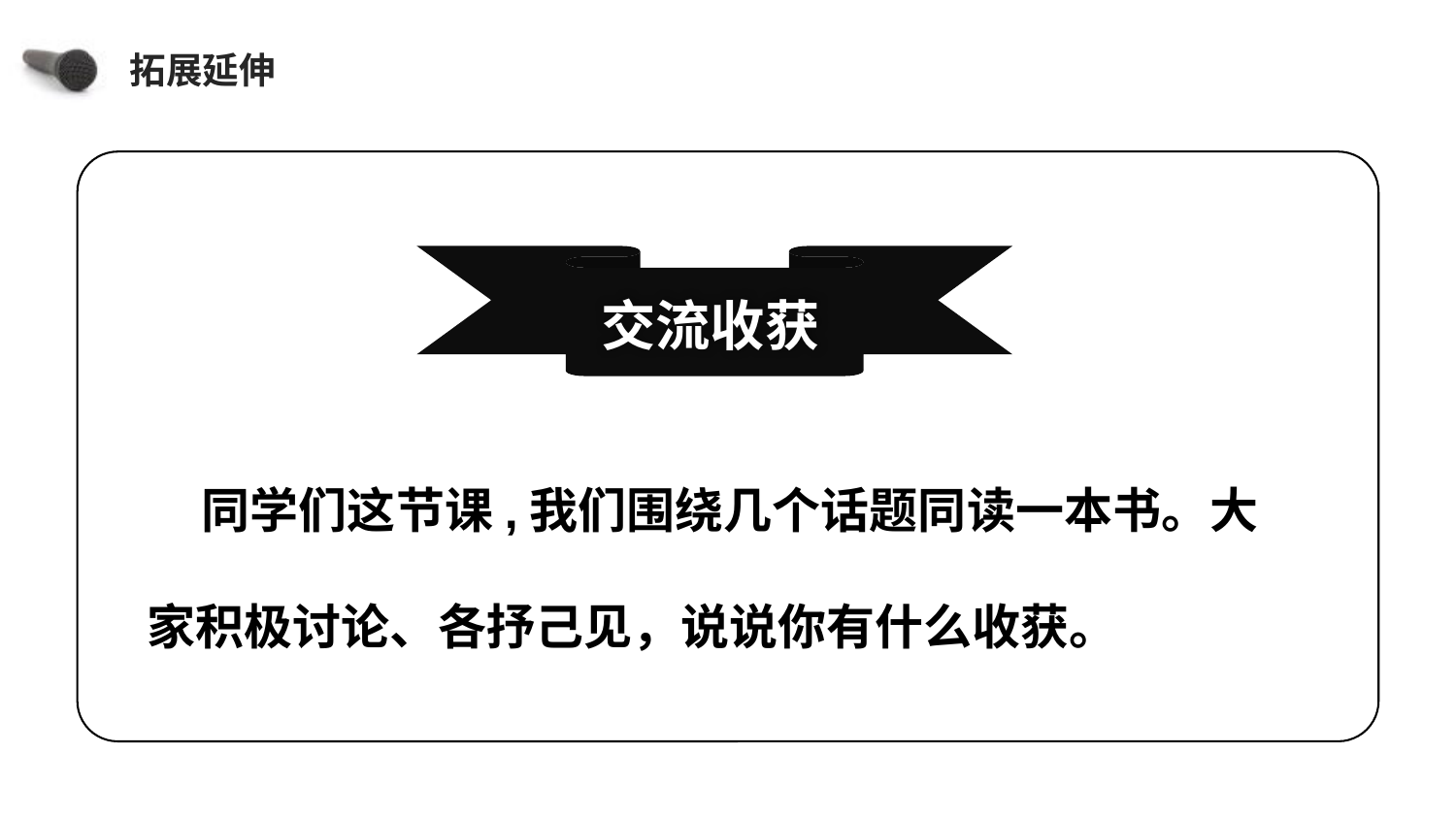

拓展延伸

交流收获
    同学们这节课,我们围绕几个话题同读一本书。大家积极讨论、各抒己见，说说你有什么收获。